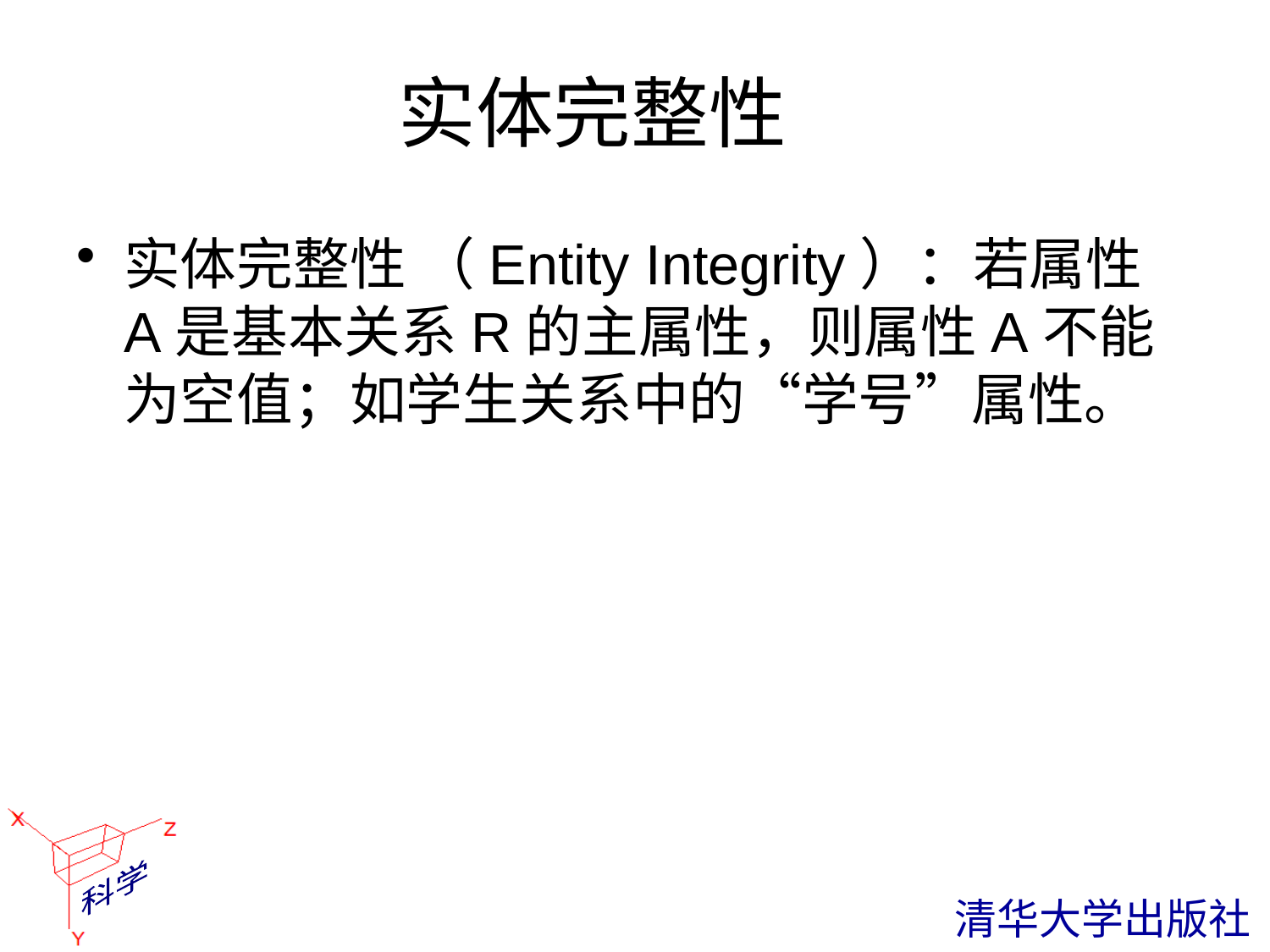

# 实体完整性
实体完整性 （Entity Integrity）：若属性A是基本关系R的主属性，则属性A不能为空值；如学生关系中的“学号”属性。
      清华大学出版社